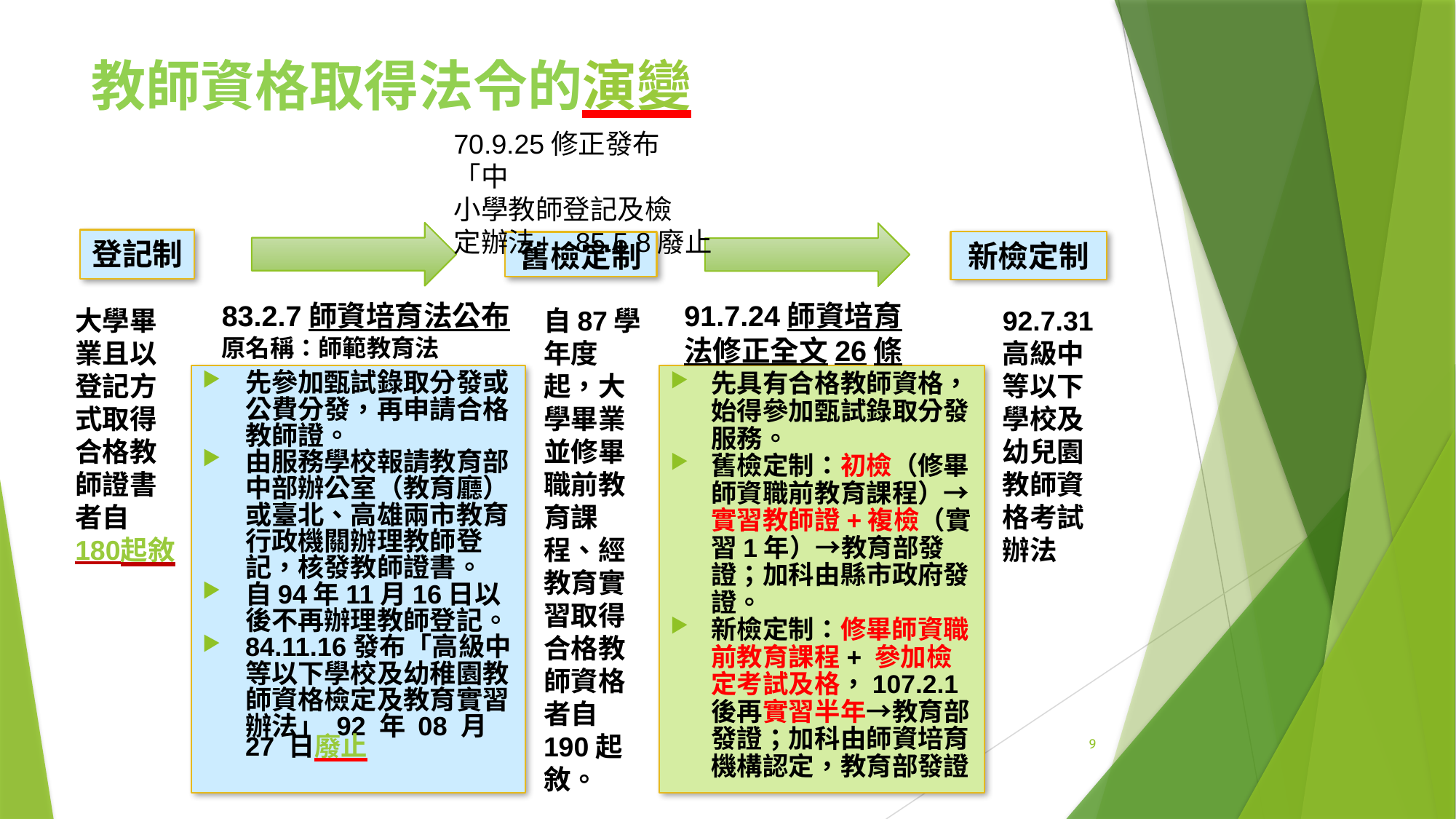

# 教師資格取得法令的演變
70.9.25修正發布「中
小學教師登記及檢
定辦法」 85.5.8廢止

登記制
新檢定制
舊檢定制
83.2.7師資培育法公布原名稱：師範教育法
91.7.24師資培育法修正全文26條
大學畢業且以登記方式取得合格教師證書者自
180起敘
自87學年度起，大學畢業並修畢職前教育課程、經教育實習取得合格教師資格者自190起敘。
92.7.31高級中等以下學校及幼兒園教師資格考試辦法
先參加甄試錄取分發或公費分發，再申請合格教師證。
由服務學校報請教育部中部辦公室（教育廳）或臺北、高雄兩市教育行政機關辦理教師登記，核發教師證書。
自94年11月16日以後不再辦理教師登記。
84.11.16發布「高級中等以下學校及幼稚園教師資格檢定及教育實習辦法」 92 年 08 月 27 日廢止
先具有合格教師資格，始得參加甄試錄取分發服務。
舊檢定制：初檢（修畢師資職前教育課程）→實習教師證+複檢（實習1年）→教育部發證；加科由縣市政府發證。
新檢定制：修畢師資職前教育課程+ 參加檢定考試及格，107.2.1後再實習半年→教育部發證；加科由師資培育機構認定，教育部發證
9